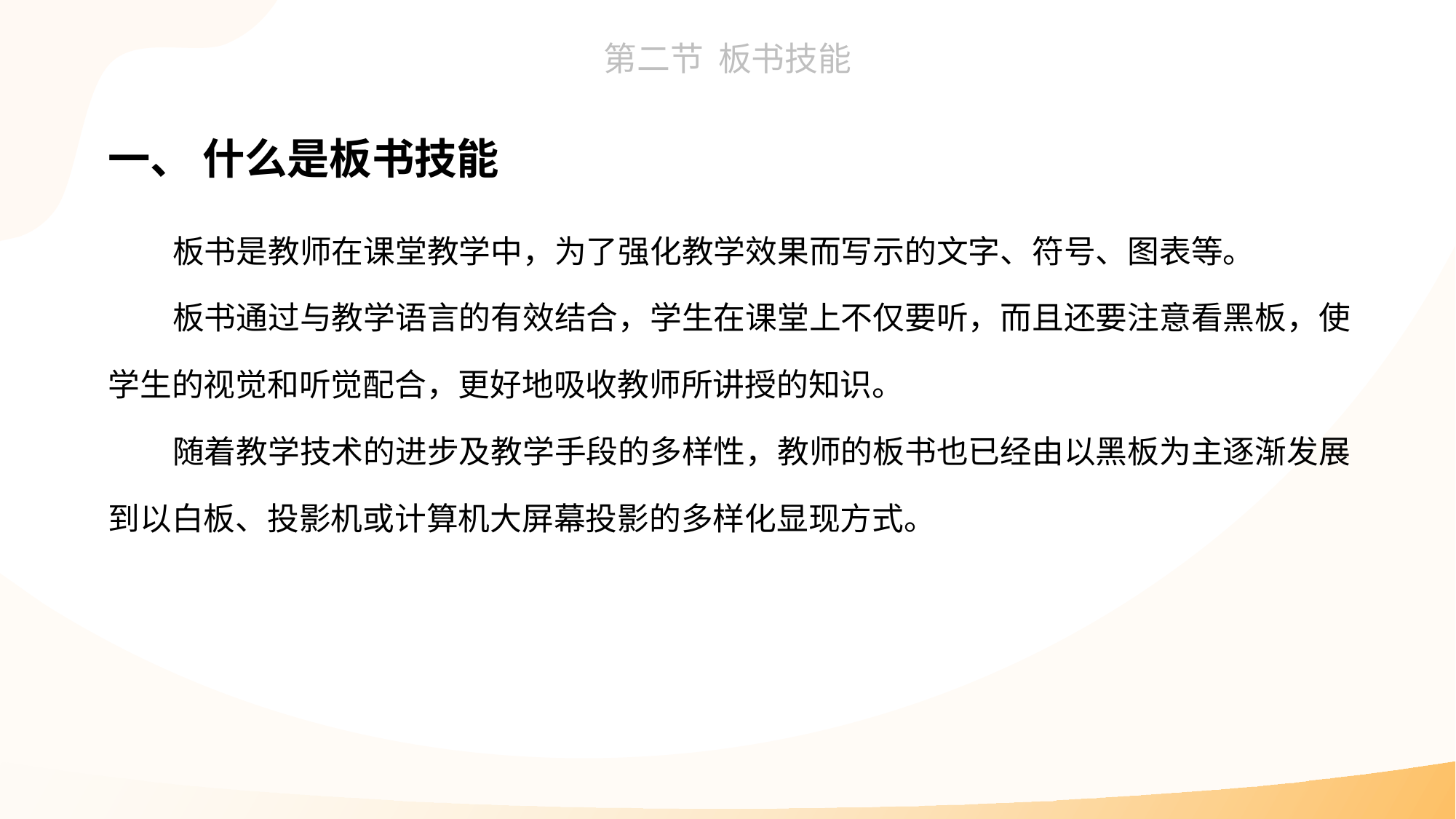

一、 什么是板书技能
板书是教师在课堂教学中，为了强化教学效果而写示的文字、符号、图表等。
板书通过与教学语言的有效结合，学生在课堂上不仅要听，而且还要注意看黑板，使学生的视觉和听觉配合，更好地吸收教师所讲授的知识。
随着教学技术的进步及教学手段的多样性，教师的板书也已经由以黑板为主逐渐发展到以白板、投影机或计算机大屏幕投影的多样化显现方式。